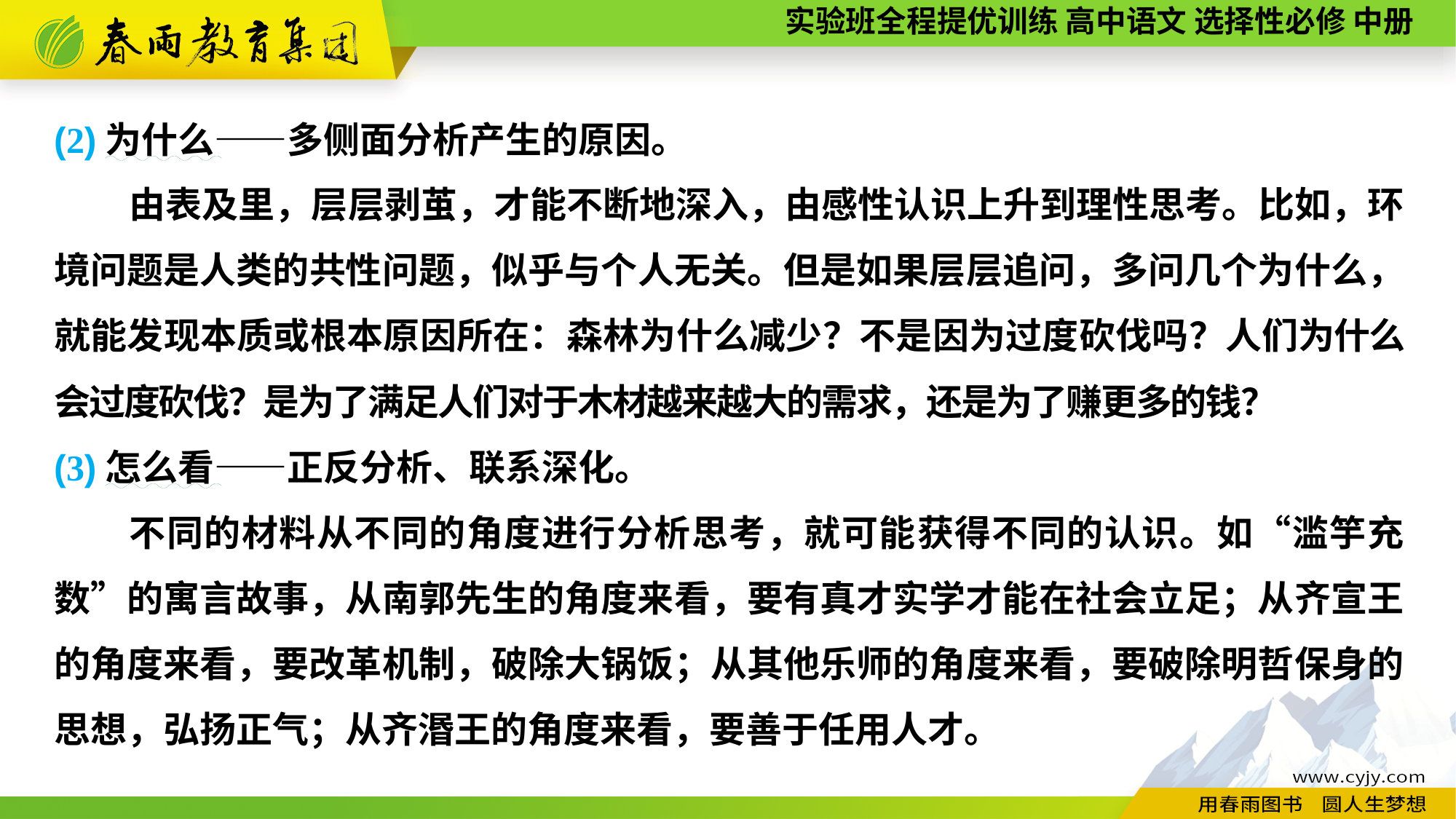

(2)为什么——多侧面分析产生的原因。
由表及里，层层剥茧，才能不断地深入，由感性认识上升到理性思考。比如，环境问题是人类的共性问题，似乎与个人无关。但是如果层层追问，多问几个为什么，就能发现本质或根本原因所在：森林为什么减少？不是因为过度砍伐吗？人们为什么会过度砍伐？是为了满足人们对于木材越来越大的需求，还是为了赚更多的钱？
(3)怎么看——正反分析、联系深化。
不同的材料从不同的角度进行分析思考，就可能获得不同的认识。如“滥竽充数”的寓言故事，从南郭先生的角度来看，要有真才实学才能在社会立足；从齐宣王的角度来看，要改革机制，破除大锅饭；从其他乐师的角度来看，要破除明哲保身的思想，弘扬正气；从齐湣王的角度来看，要善于任用人才。